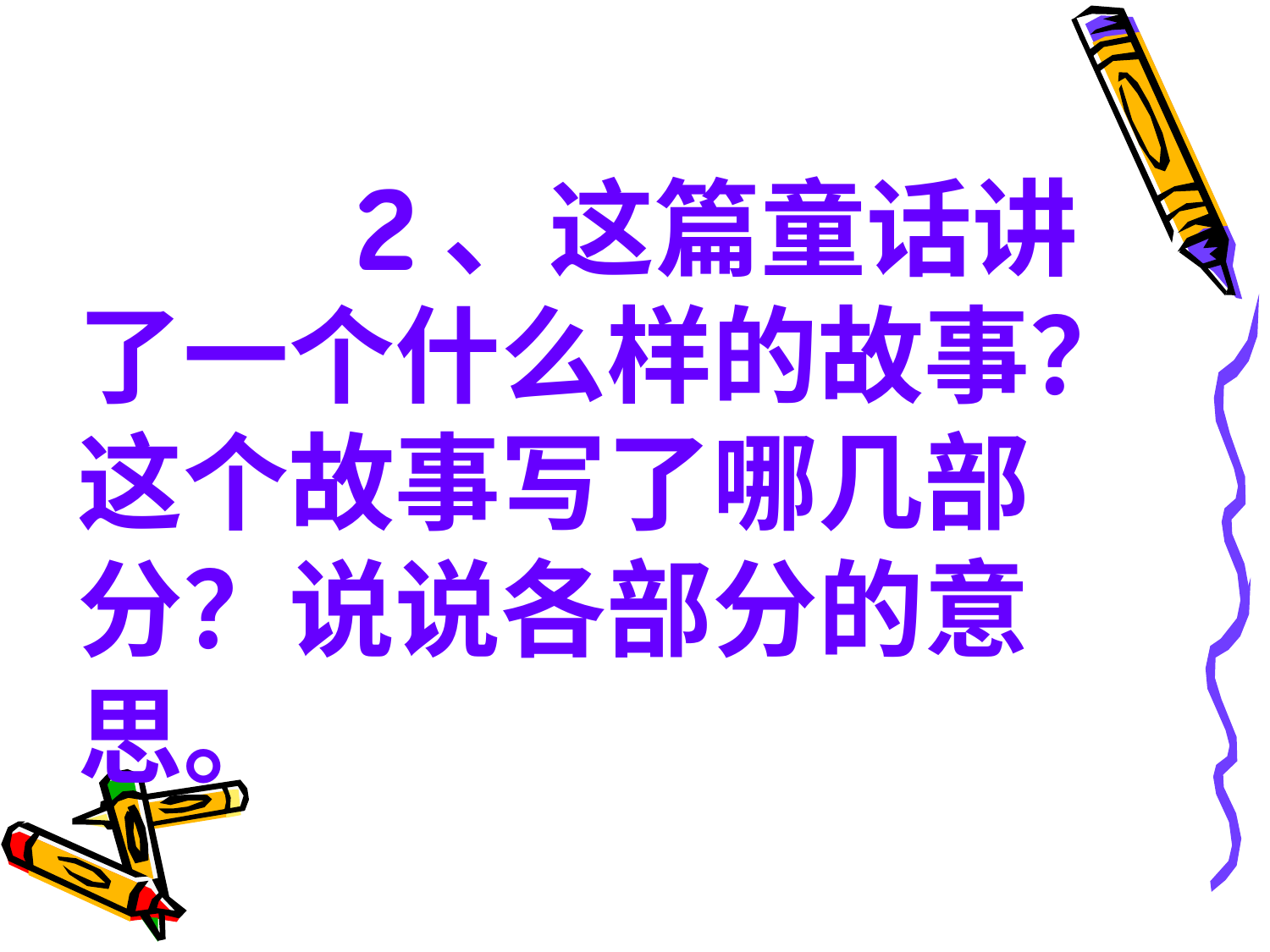

2、这篇童话讲了一个什么样的故事？这个故事写了哪几部分？说说各部分的意思。